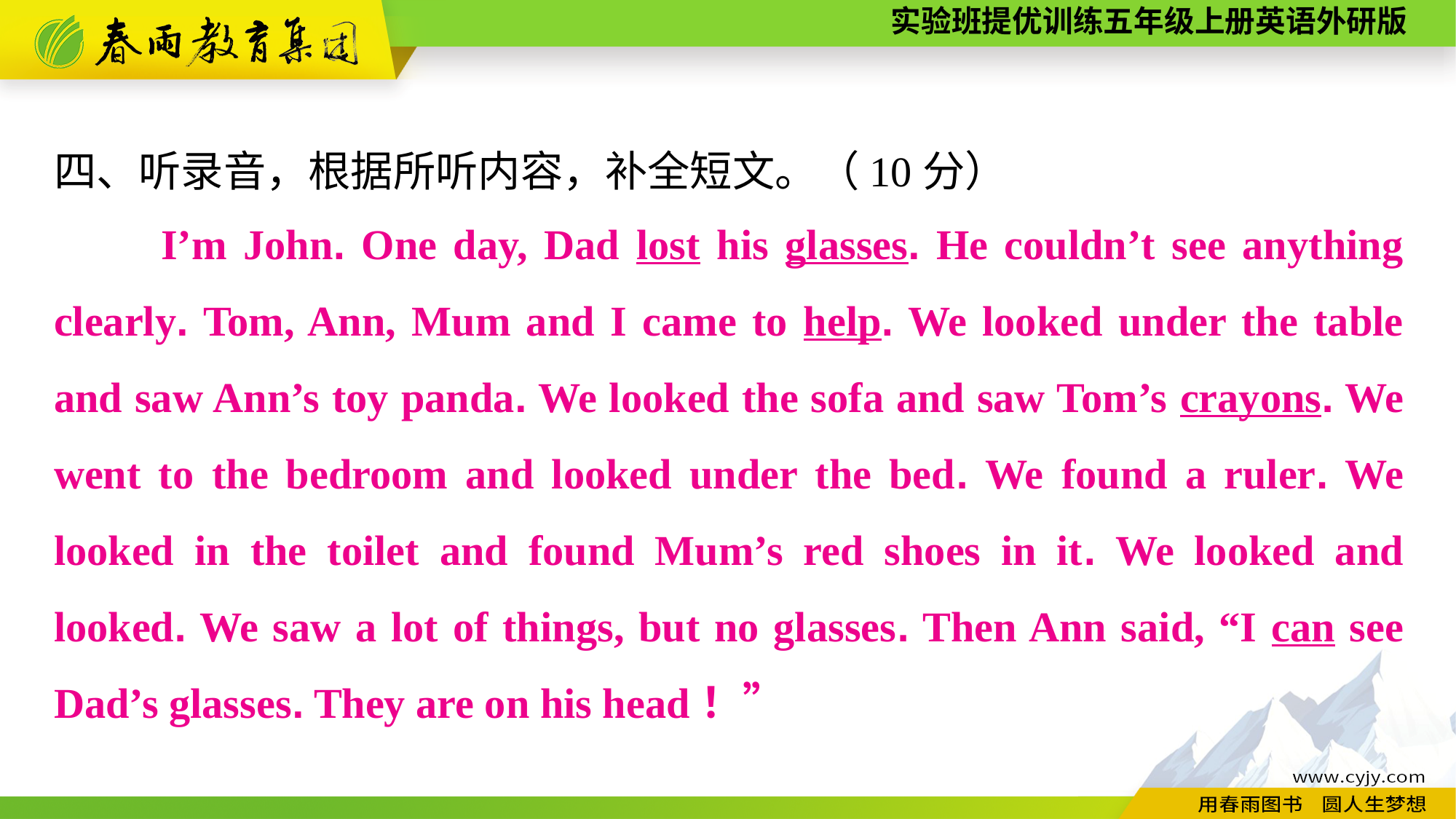

四、听录音，根据所听内容，补全短文。（10分）
　　I’m John. One day, Dad lost his glasses. He couldn’t see anything clearly. Tom, Ann, Mum and I came to help. We looked under the table and saw Ann’s toy panda. We looked the sofa and saw Tom’s crayons. We went to the bedroom and looked under the bed. We found a ruler. We looked in the toilet and found Mum’s red shoes in it. We looked and looked. We saw a lot of things, but no glasses. Then Ann said, “I can see Dad’s glasses. They are on his head！”